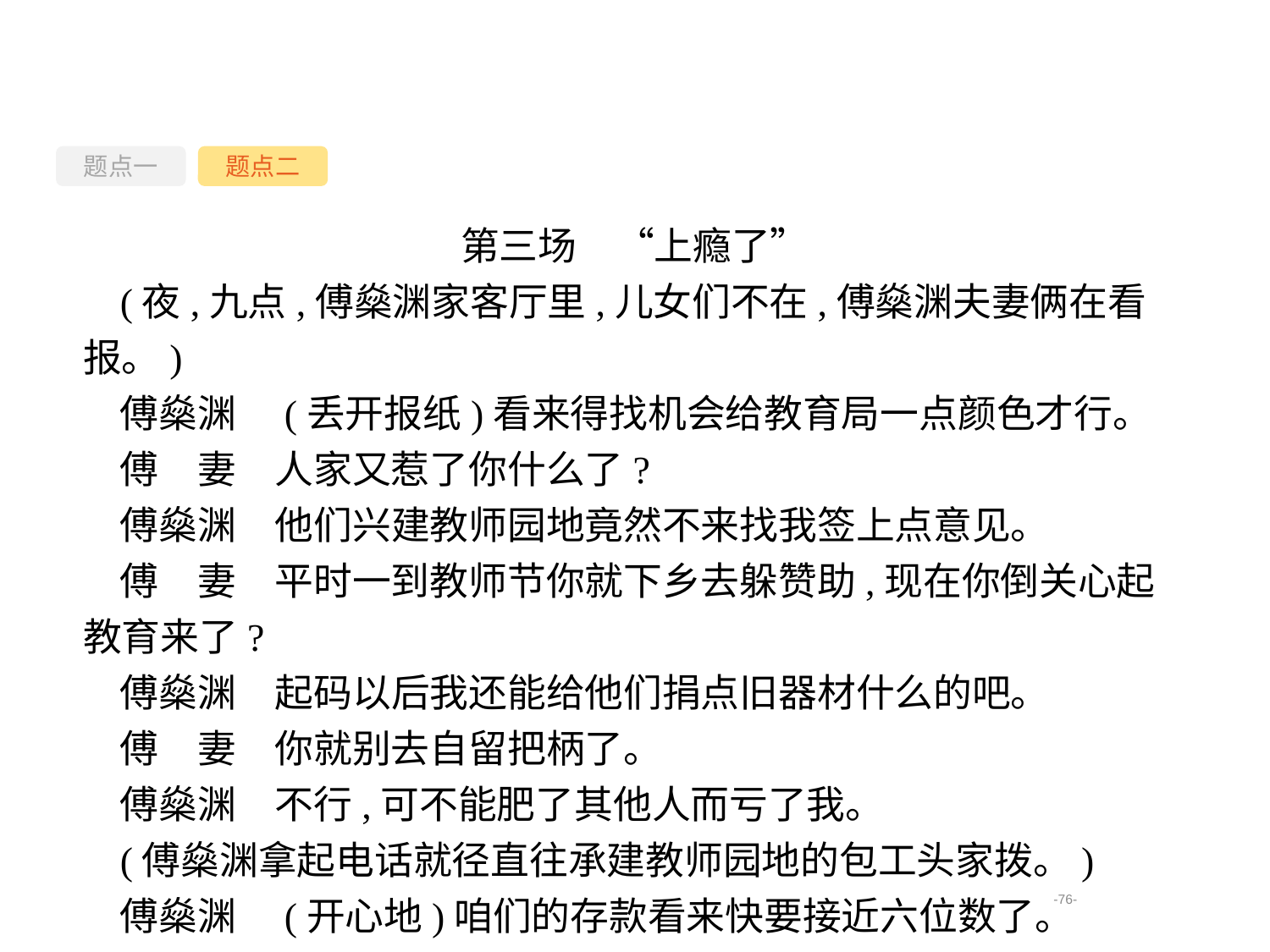

题点一
题点二
第三场　“上瘾了”
(夜,九点,傅燊渊家客厅里,儿女们不在,傅燊渊夫妻俩在看报。)
傅燊渊　(丢开报纸)看来得找机会给教育局一点颜色才行。
傅　妻　人家又惹了你什么了?
傅燊渊　他们兴建教师园地竟然不来找我签上点意见。
傅　妻　平时一到教师节你就下乡去躲赞助,现在你倒关心起教育来了?
傅燊渊　起码以后我还能给他们捐点旧器材什么的吧。
傅　妻　你就别去自留把柄了。
傅燊渊　不行,可不能肥了其他人而亏了我。
(傅燊渊拿起电话就径直往承建教师园地的包工头家拨。)
傅燊渊　(开心地)咱们的存款看来快要接近六位数了。
-76-